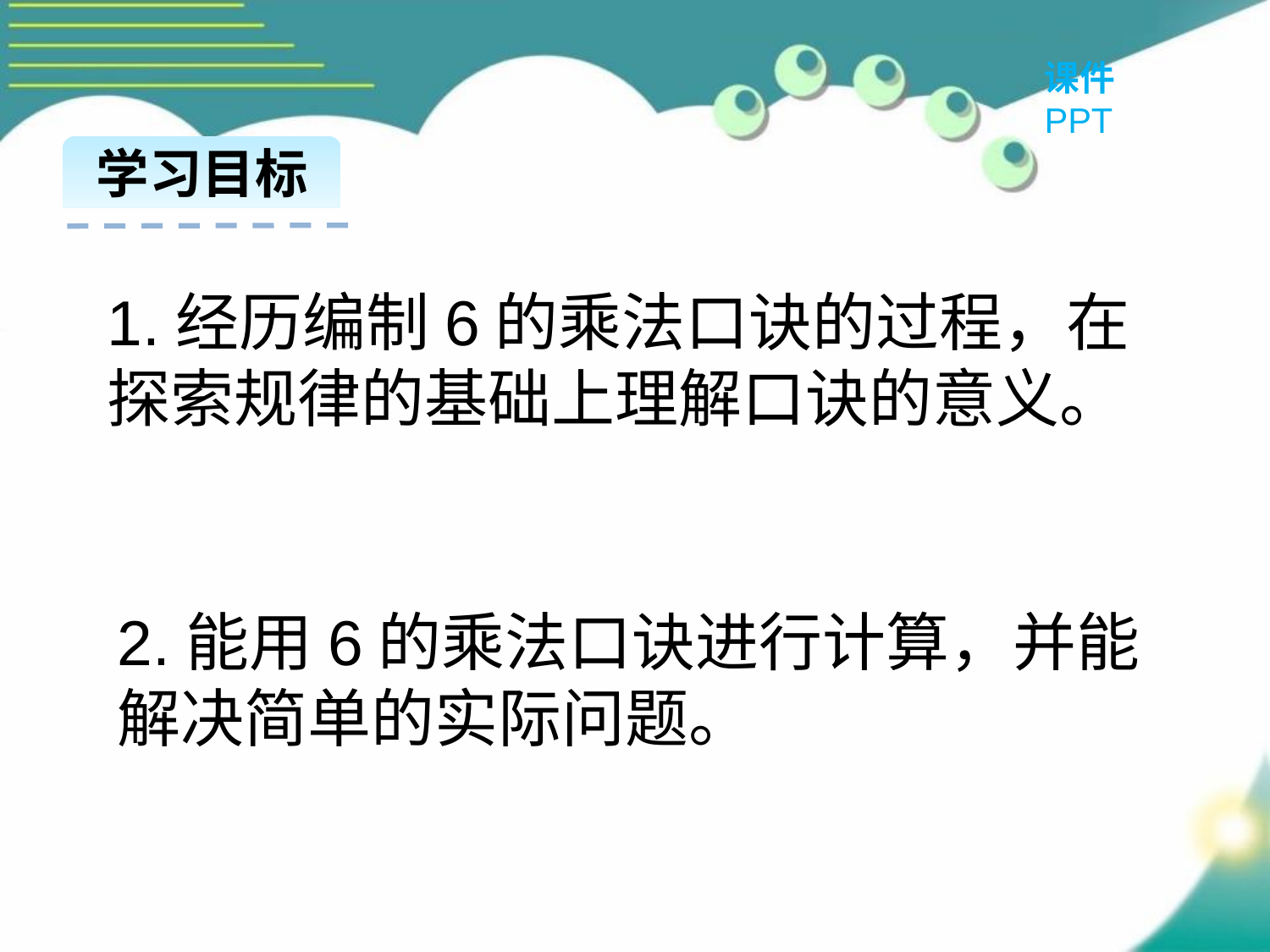

课件PPT
学习目标

1.经历编制6的乘法口诀的过程，在探索规律的基础上理解口诀的意义。
2.能用6的乘法口诀进行计算，并能解决简单的实际问题。